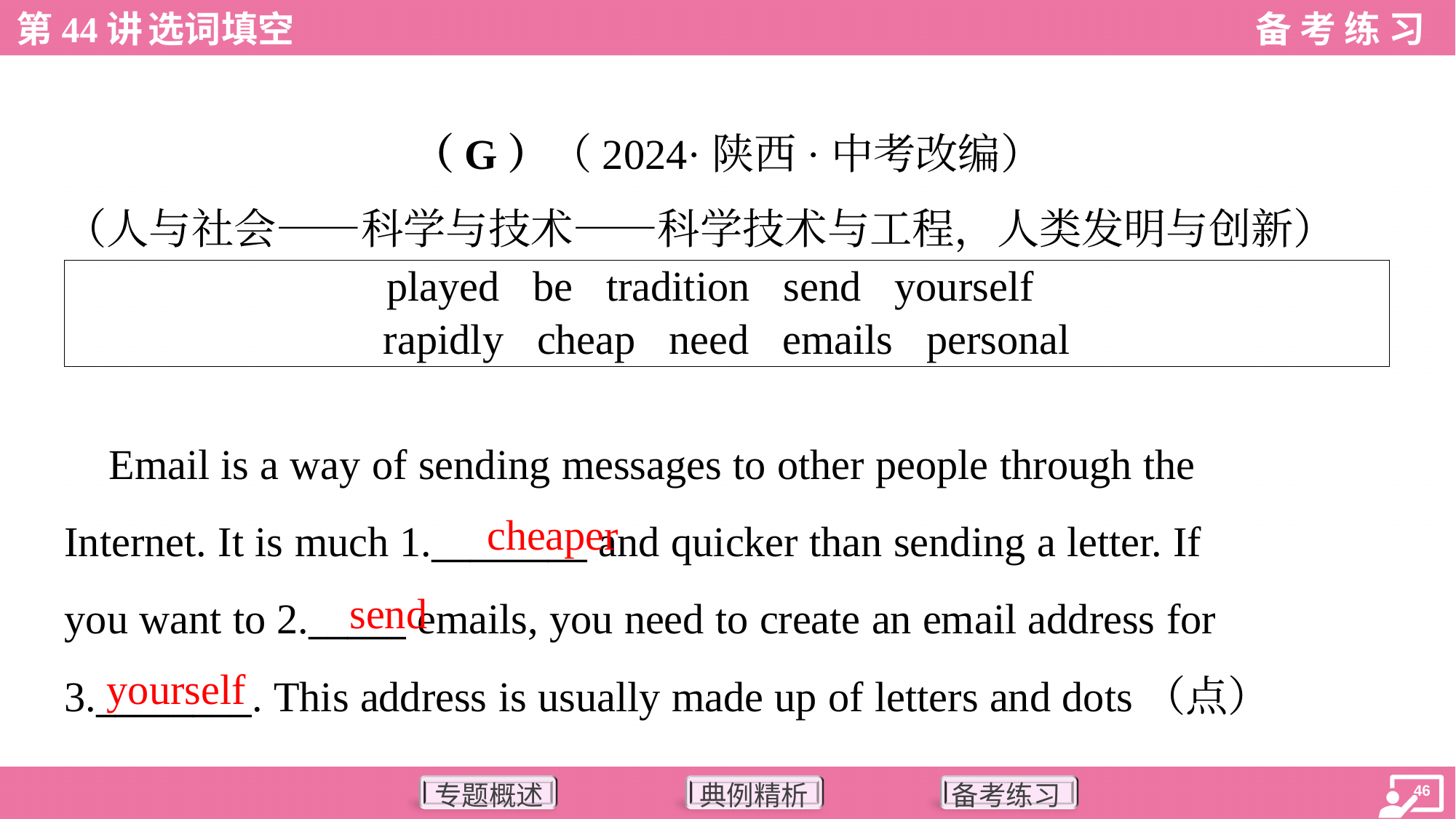

（G）（2024·陕西·中考改编）
（人与社会——科学与技术——科学技术与工程，人类发明与创新）
| played be tradition send yourself rapidly cheap need emails personal |
| --- |
    Email is a way of sending messages to other people through the
Internet. It is much 1.________ and quicker than sending a letter. If
you want to 2._____ emails, you need to create an email address for
3.________. This address is usually made up of letters and dots（点）

cheaper
send
yourself